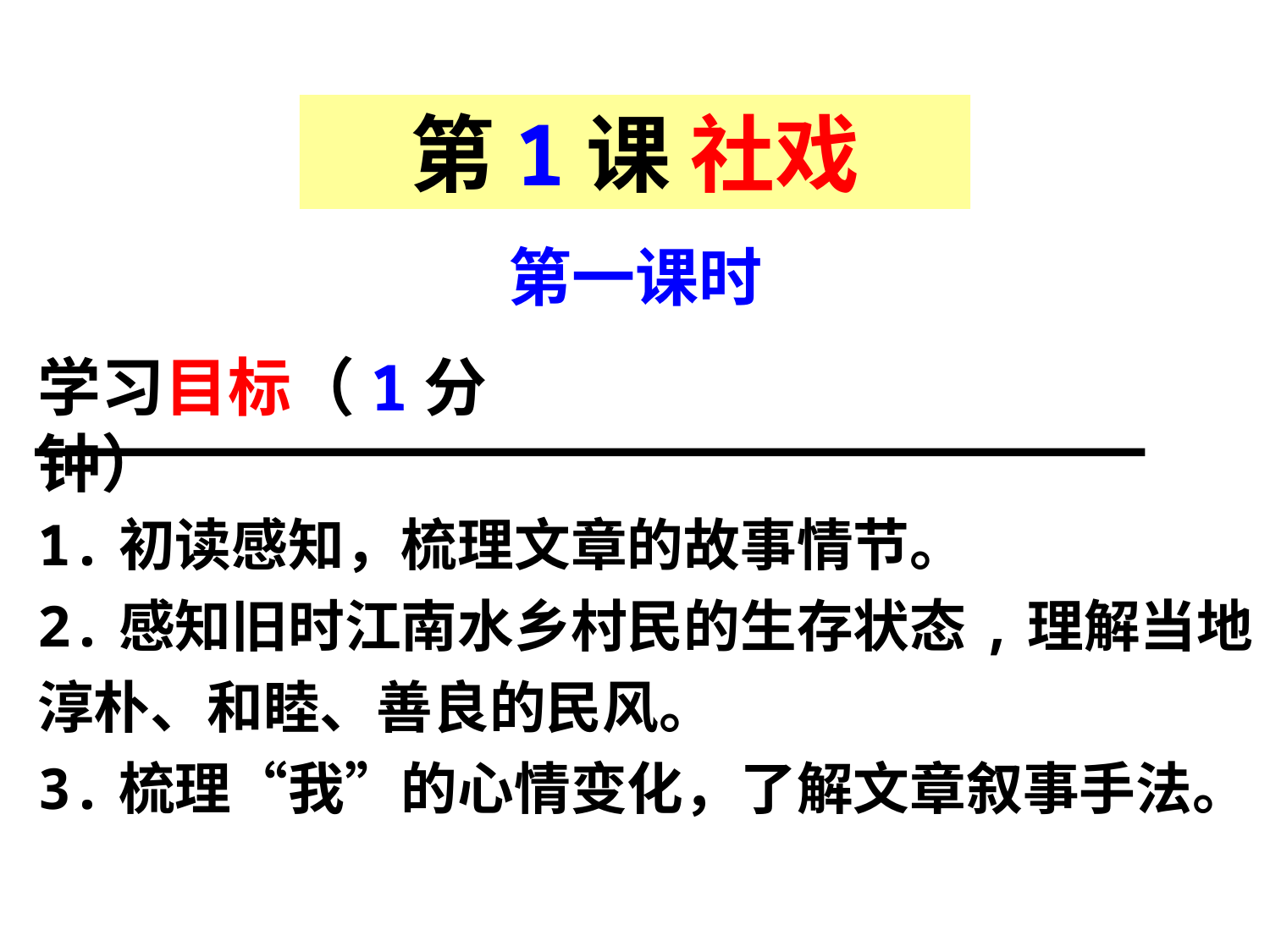

第1课 社戏
第一课时
学习目标（1分钟）

1.初读感知，梳理文章的故事情节。
2.感知旧时江南水乡村民的生存状态,理解当地淳朴、和睦、善良的民风。
3.梳理“我”的心情变化，了解文章叙事手法。